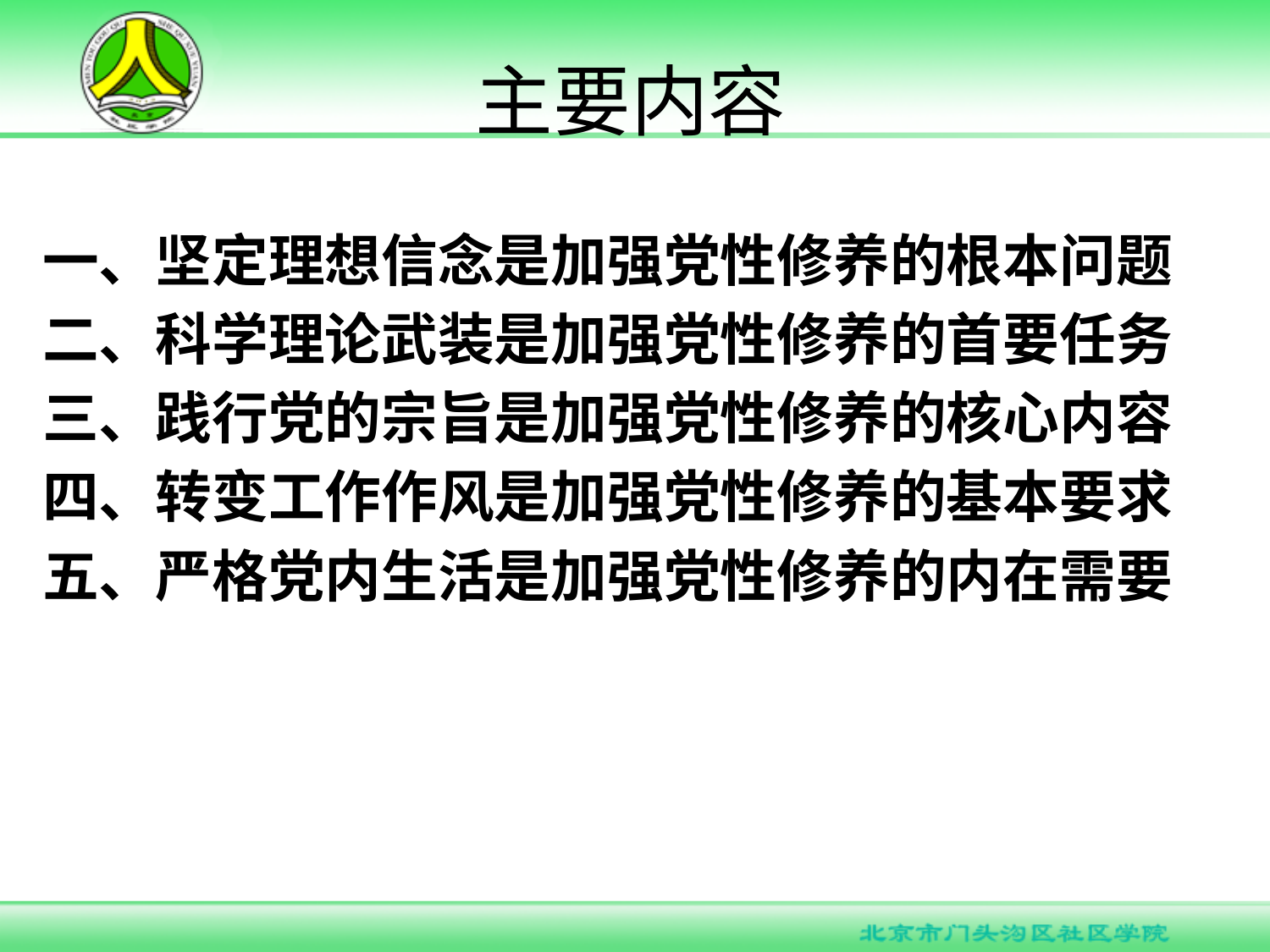

# 主要内容
一、坚定理想信念是加强党性修养的根本问题
二、科学理论武装是加强党性修养的首要任务
三、践行党的宗旨是加强党性修养的核心内容
四、转变工作作风是加强党性修养的基本要求
五、严格党内生活是加强党性修养的内在需要